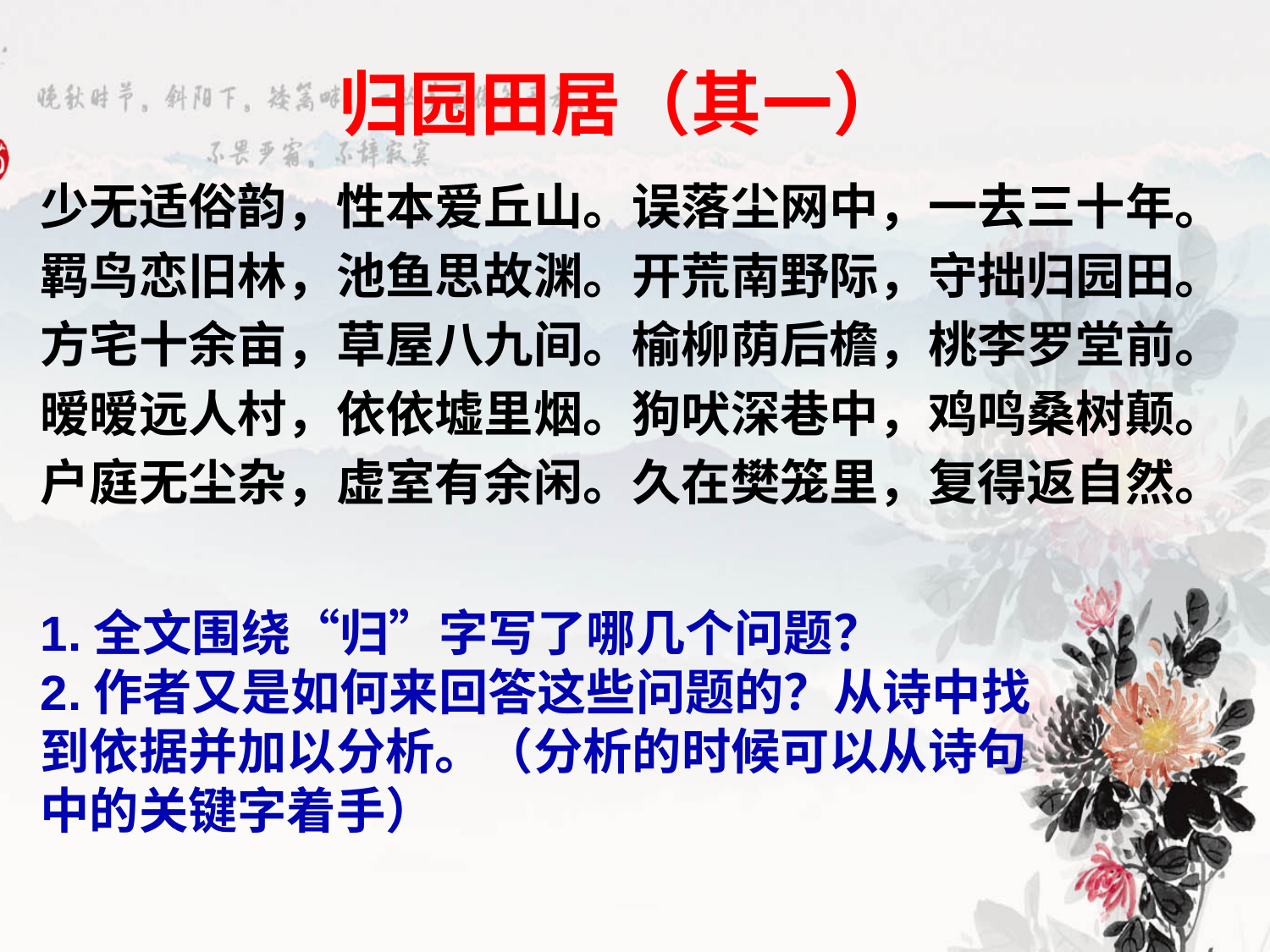

归园田居（其一）
少无适俗韵，性本爱丘山。误落尘网中，一去三十年。
羁鸟恋旧林，池鱼思故渊。开荒南野际，守拙归园田。
方宅十余亩，草屋八九间。榆柳荫后檐，桃李罗堂前。
暧暧远人村，依依墟里烟。狗吠深巷中，鸡鸣桑树颠。
户庭无尘杂，虚室有余闲。久在樊笼里，复得返自然。
1.全文围绕“归”字写了哪几个问题？
2.作者又是如何来回答这些问题的？从诗中找到依据并加以分析。（分析的时候可以从诗句中的关键字着手）